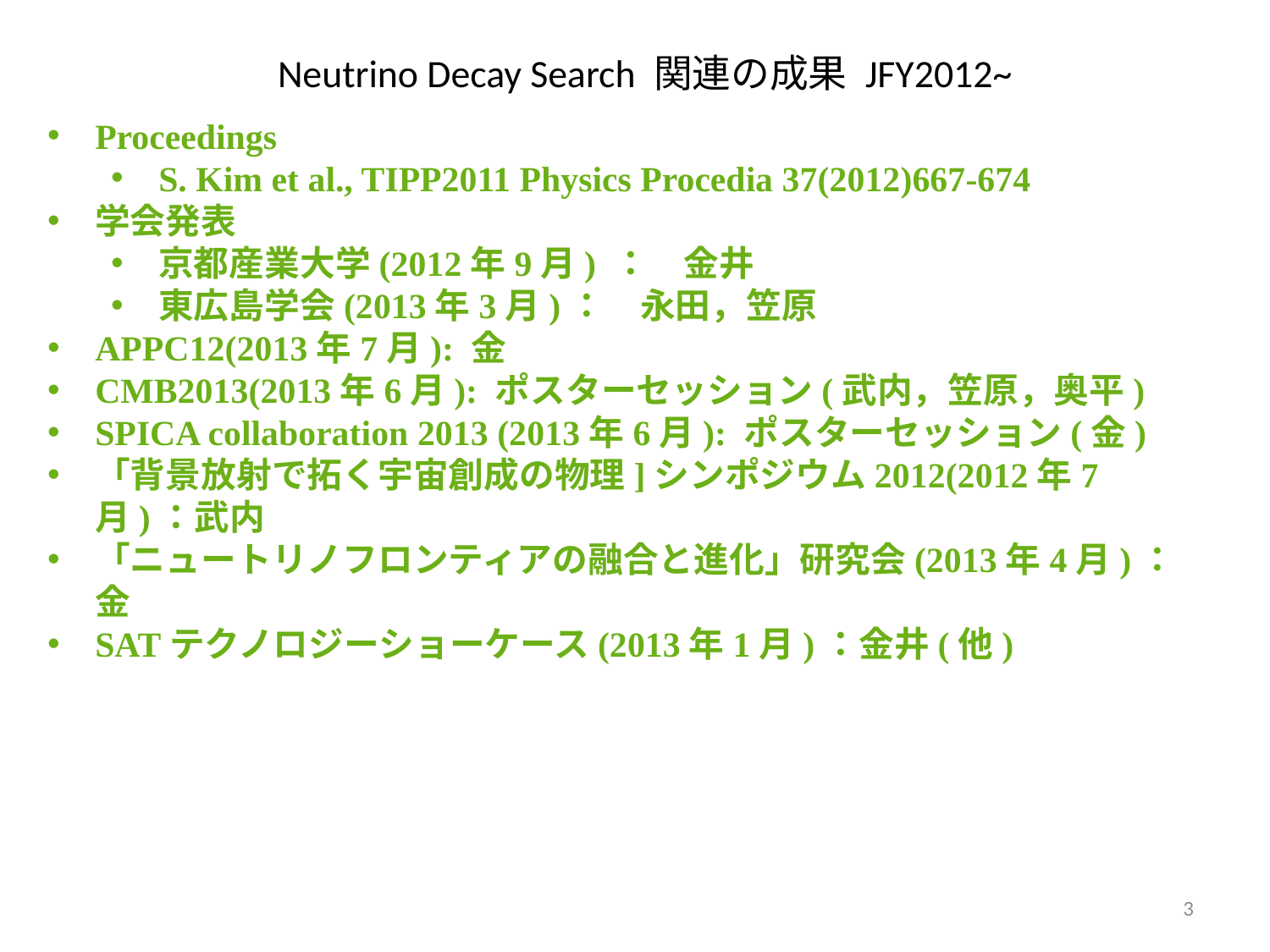

Neutrino Decay Search 関連の成果 JFY2012~
Proceedings
S. Kim et al., TIPP2011 Physics Procedia 37(2012)667-674
学会発表
京都産業大学(2012年9月) ：　金井
東広島学会(2013年3月)：　永田，笠原
APPC12(2013年7月): 金
CMB2013(2013年6月): ポスターセッション(武内，笠原，奥平)
SPICA collaboration 2013 (2013年6月): ポスターセッション(金)
「背景放射で拓く宇宙創成の物理]シンポジウム2012(2012年7月)：武内
「ニュートリノフロンティアの融合と進化」研究会(2013年4月)：金
SATテクノロジーショーケース(2013年1月)：金井(他)

3